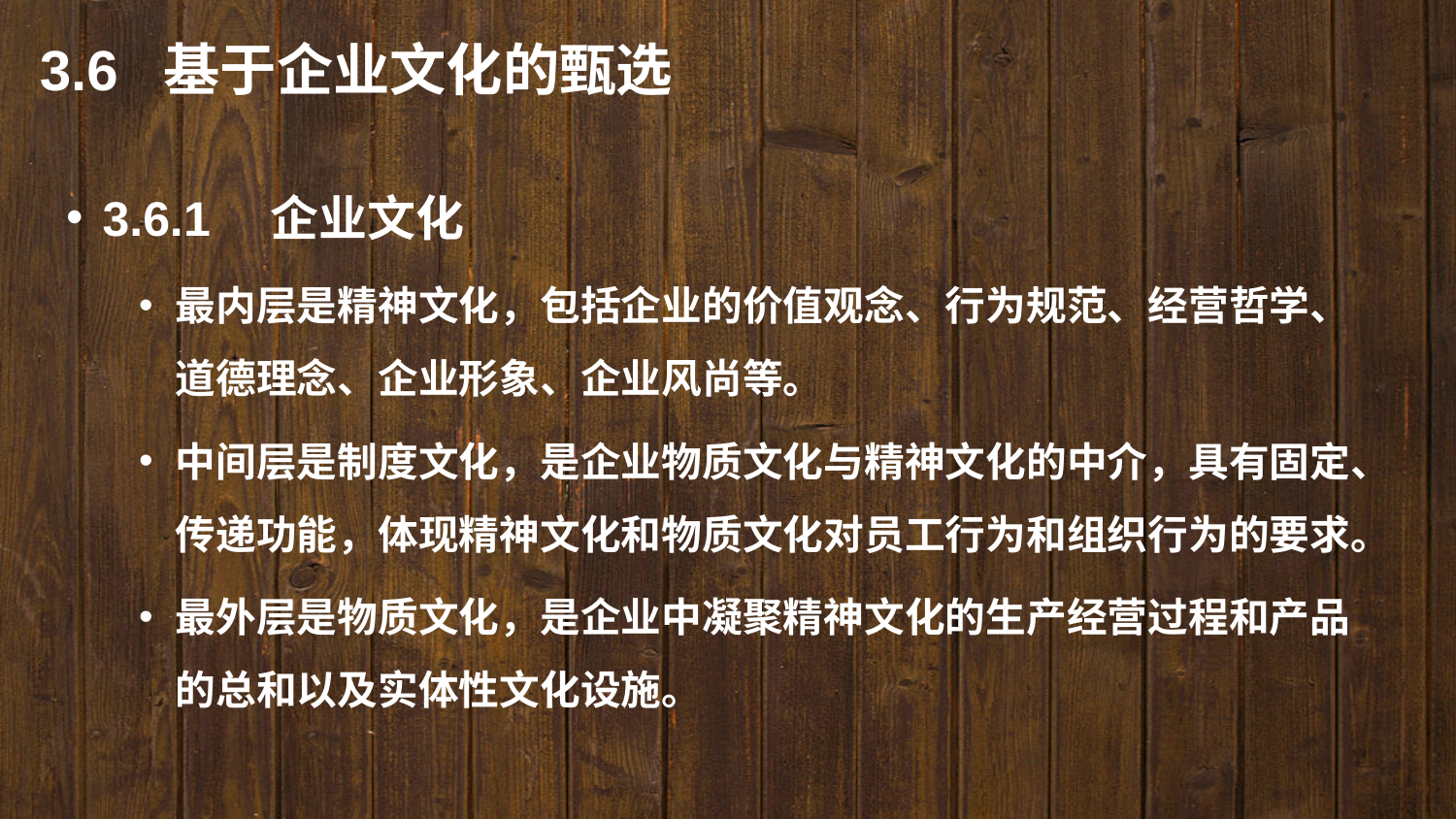

3.6  基于企业文化的甄选
3.6.1　企业文化
最内层是精神文化，包括企业的价值观念、行为规范、经营哲学、道德理念、企业形象、企业风尚等。
中间层是制度文化，是企业物质文化与精神文化的中介，具有固定、传递功能，体现精神文化和物质文化对员工行为和组织行为的要求。
最外层是物质文化，是企业中凝聚精神文化的生产经营过程和产品的总和以及实体性文化设施。